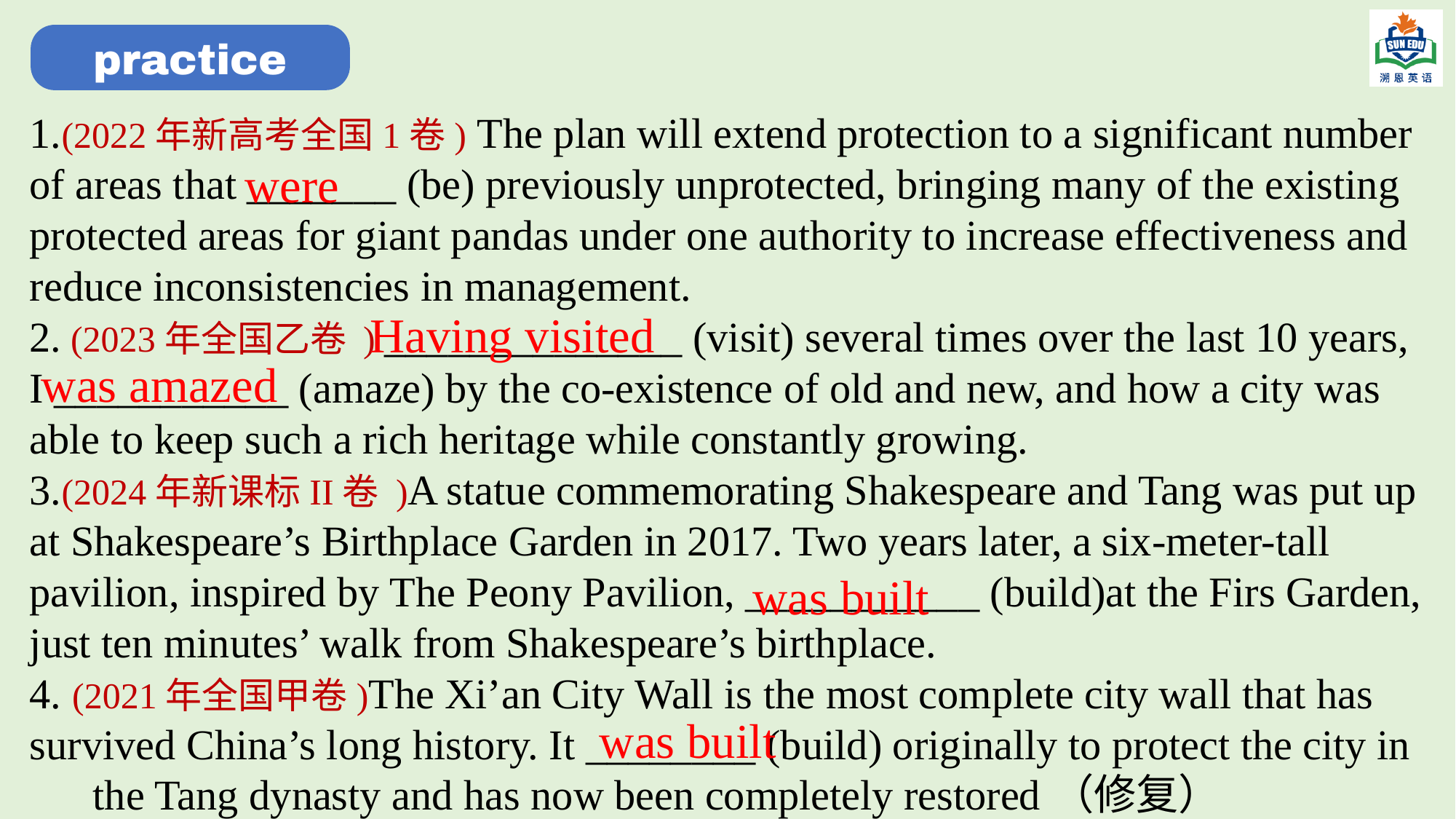

practice
1.(2022年新高考全国1卷) The plan will extend protection to a significant number of areas that _______ (be) previously unprotected, bringing many of the existing protected areas for giant pandas under one authority to increase effectiveness and reduce inconsistencies in management.
2. (2023年全国乙卷 ) ______________ (visit) several times over the last 10 years, I ___________ (amaze) by the co-existence of old and new, and how a city was able to keep such a rich heritage while constantly growing.
3.(2024年新课标II卷 )A statue commemorating Shakespeare and Tang was put up at Shakespeare’s Birthplace Garden in 2017. Two years later, a six-meter-tall pavilion, inspired by The Peony Pavilion, ___________ (build)at the Firs Garden, just ten minutes’ walk from Shakespeare’s birthplace.
4. (2021年全国甲卷)The Xi’an City Wall is the most complete city wall that has survived China’s long history. It ________ (build) originally to protect the city in        the Tang dynasty and has now been completely restored（修复）

were
Having visited
was amazed
was built
was built